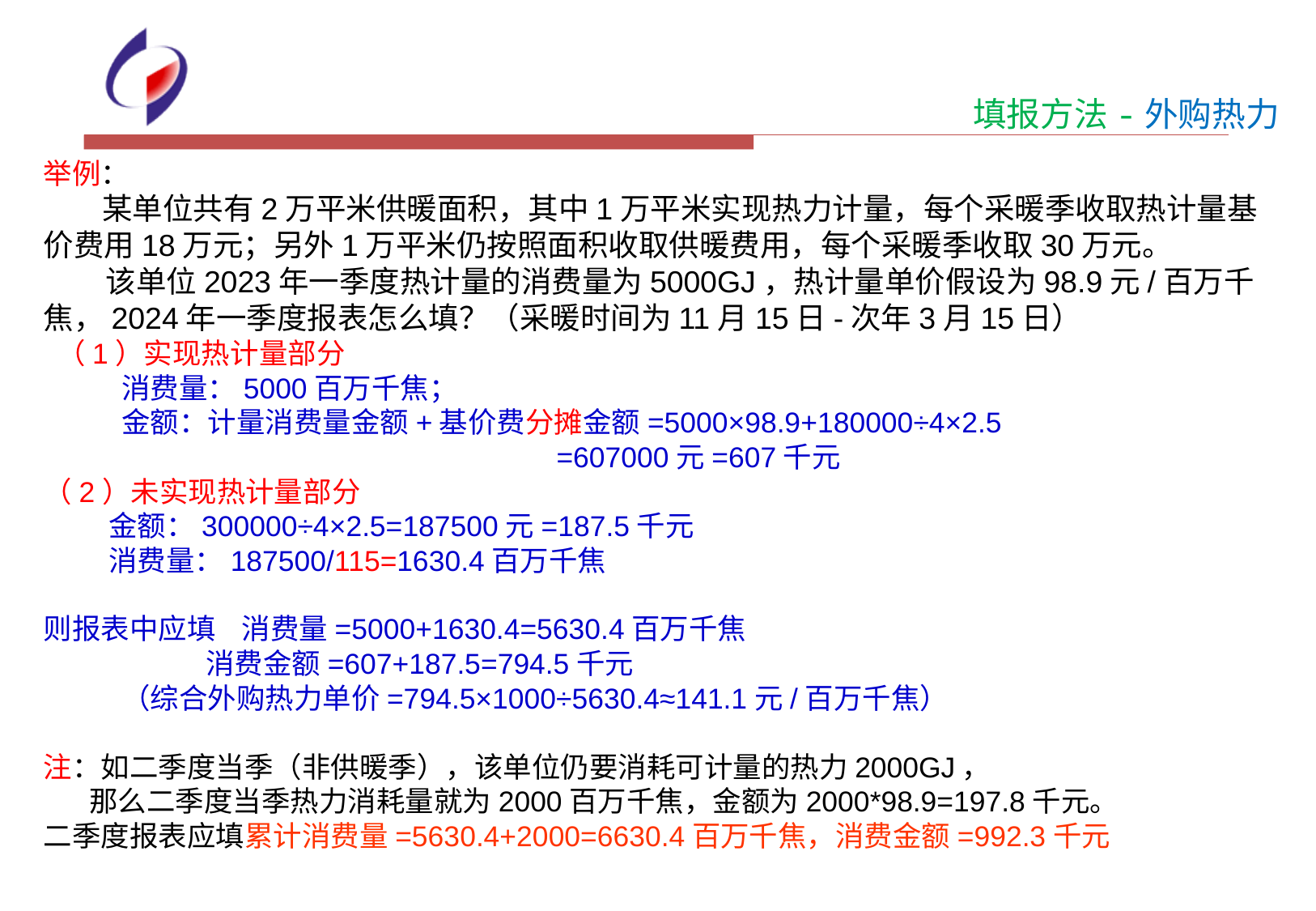

填报方法-外购热力
举例：
        某单位共有2万平米供暖面积，其中1万平米实现热力计量，每个采暖季收取热计量基价费用18万元；另外1万平米仍按照面积收取供暖费用，每个采暖季收取30万元。
        该单位2023年一季度热计量的消费量为5000GJ，热计量单价假设为98.9元/百万千焦，2024年一季度报表怎么填？（采暖时间为11月15日-次年3月15日）
 （1）实现热计量部分
           消费量：5000百万千焦；
           金额：计量消费量金额+基价费分摊金额=5000×98.9+180000÷4×2.5
                                                                 =607000元=607千元
（2）未实现热计量部分
         金额：300000÷4×2.5=187500元=187.5千元
         消费量：187500/115=1630.4百万千焦

则报表中应填    消费量=5000+1630.4=5630.4百万千焦
                        消费金额=607+187.5=794.5千元
           （综合外购热力单价=794.5×1000÷5630.4≈141.1元/百万千焦）

注：如二季度当季（非供暖季），该单位仍要消耗可计量的热力2000GJ，
      那么二季度当季热力消耗量就为2000百万千焦，金额为2000*98.9=197.8千元。
二季度报表应填累计消费量=5630.4+2000=6630.4百万千焦，消费金额=992.3千元
24
24